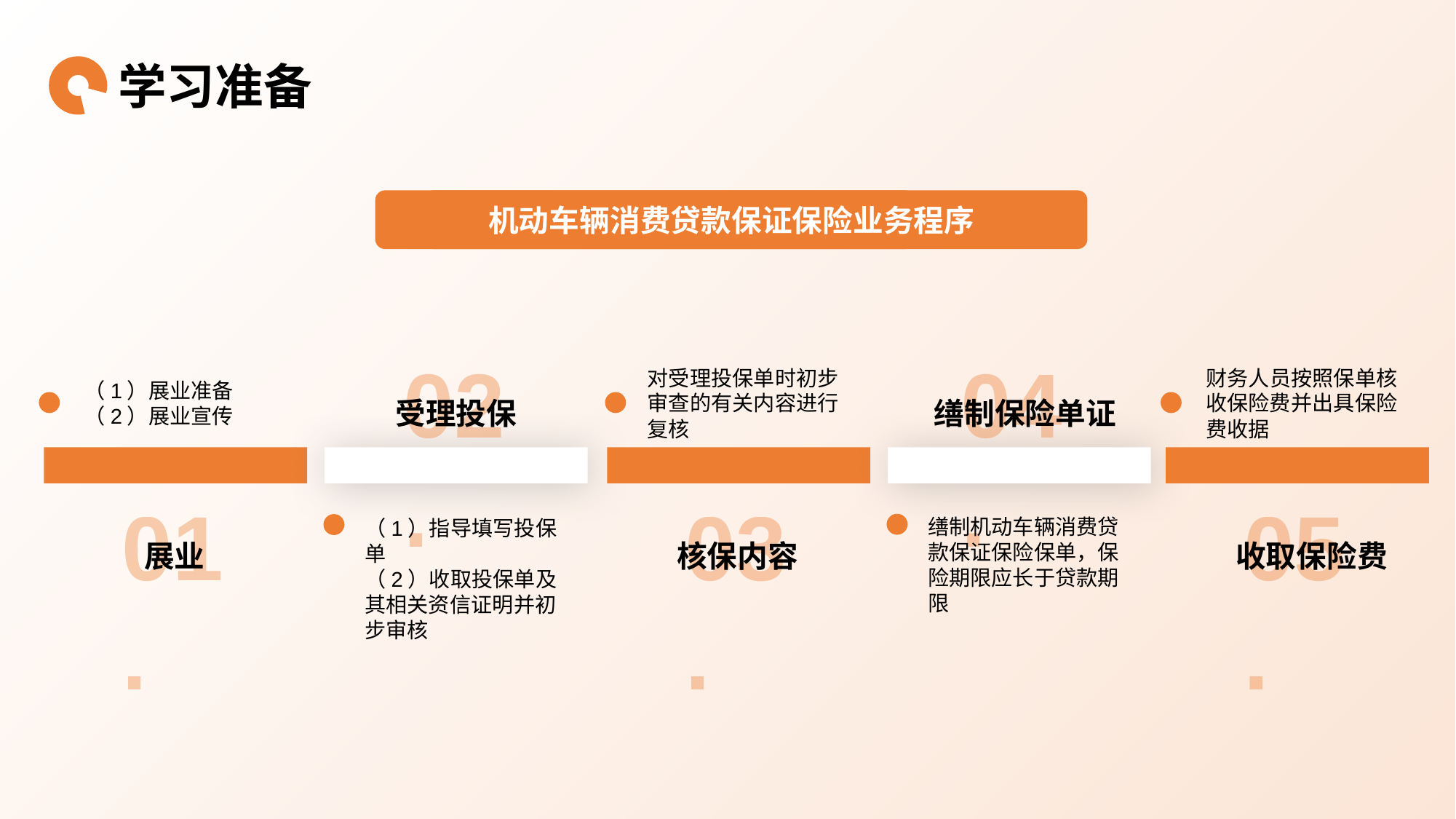

学习准备

机动车辆消费贷款保证保险业务程序

汽车消费贷款保证保险的概念
02.
04.
对受理投保单时初步审查的有关内容进行复核
财务人员按照保单核收保险费并出具保险费收据
（1）展业准备
（2）展业宣传
受理投保
缮制保险单证

01.
03.
05.
缮制机动车辆消费贷款保证保险保单，保险期限应长于贷款期限
（1）指导填写投保单
（2）收取投保单及其相关资信证明并初步审核

展业
核保内容
收取保险费